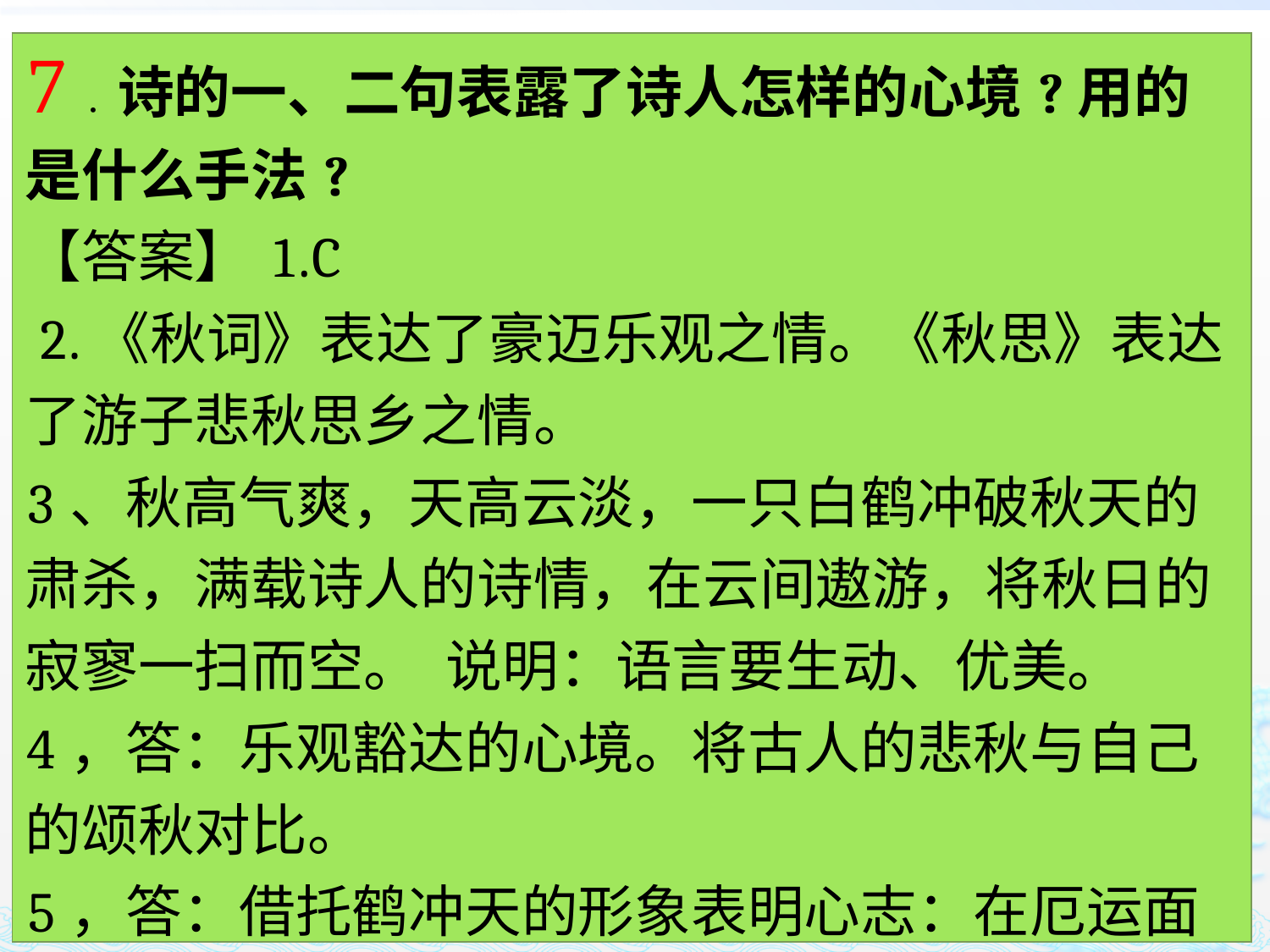

| 7．诗的一、二句表露了诗人怎样的心境?用的是什么手法? 【答案】1.C  2.《秋词》表达了豪迈乐观之情。《秋思》表达了游子悲秋思乡之情。 3、秋高气爽，天高云淡，一只白鹤冲破秋天的肃杀，满载诗人的诗情，在云间遨游，将秋日的寂寥一扫而空。  说明：语言要生动、优美。 4，答：乐观豁达的心境。将古人的悲秋与自己的颂秋对比。 5，答：借托鹤冲天的形象表明心志：在厄运面前决不低头、奋发向上的积极精神。 |
| --- |
#
1.C  2.《秋词》表达了豪迈乐观之情。《秋思》表达了游子悲秋思乡之情。